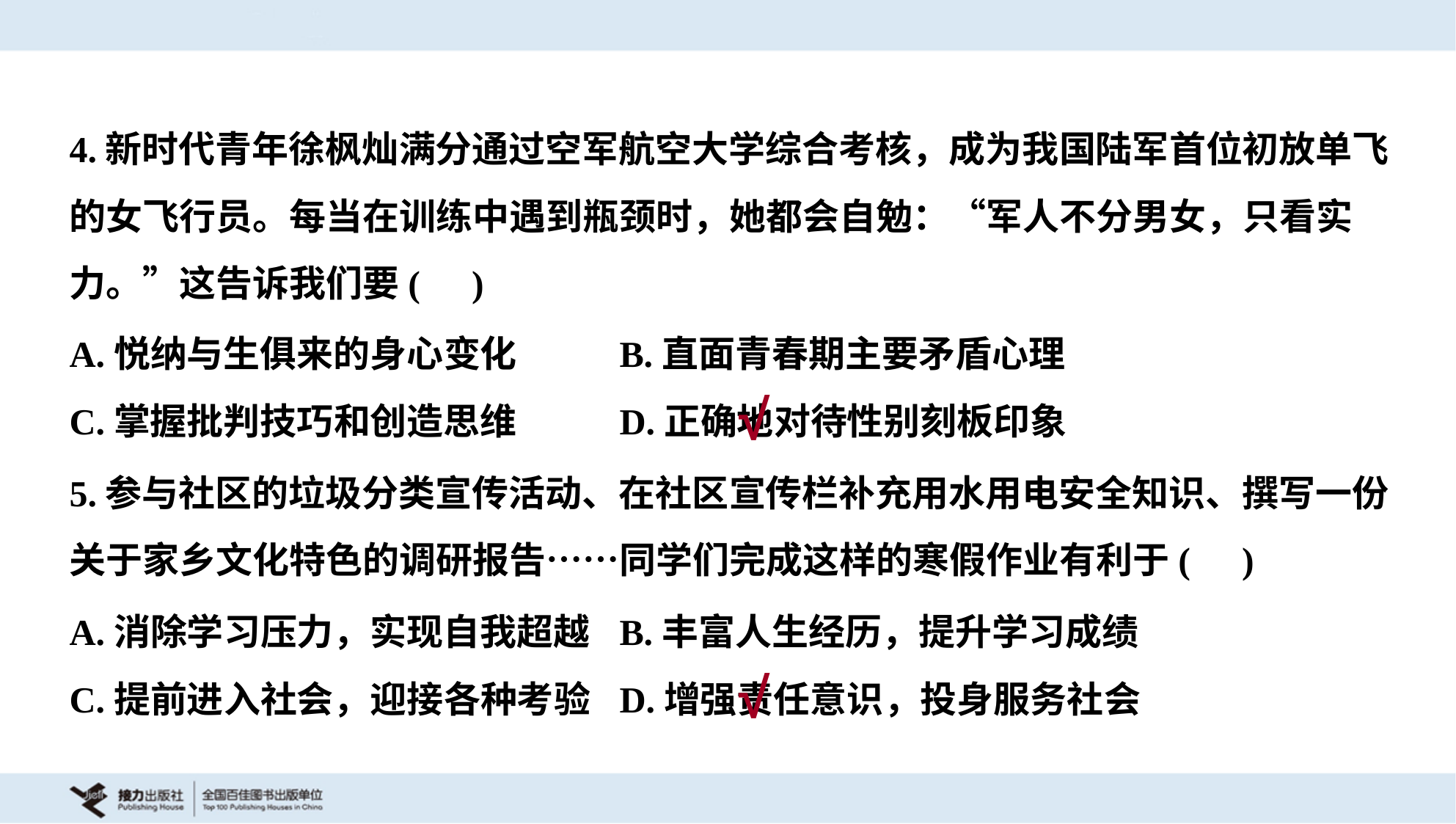

4.新时代青年徐枫灿满分通过空军航空大学综合考核，成为我国陆军首位初放单飞
的女飞行员。每当在训练中遇到瓶颈时，她都会自勉：“军人不分男女，只看实
力。”这告诉我们要(     )
A.悦纳与生俱来的身心变化	B.直面青春期主要矛盾心理
C.掌握批判技巧和创造思维	D.正确地对待性别刻板印象
√
5.参与社区的垃圾分类宣传活动、在社区宣传栏补充用水用电安全知识、撰写一份
关于家乡文化特色的调研报告……同学们完成这样的寒假作业有利于(     )
A.消除学习压力，实现自我超越	B.丰富人生经历，提升学习成绩
C.提前进入社会，迎接各种考验	D.增强责任意识，投身服务社会
√